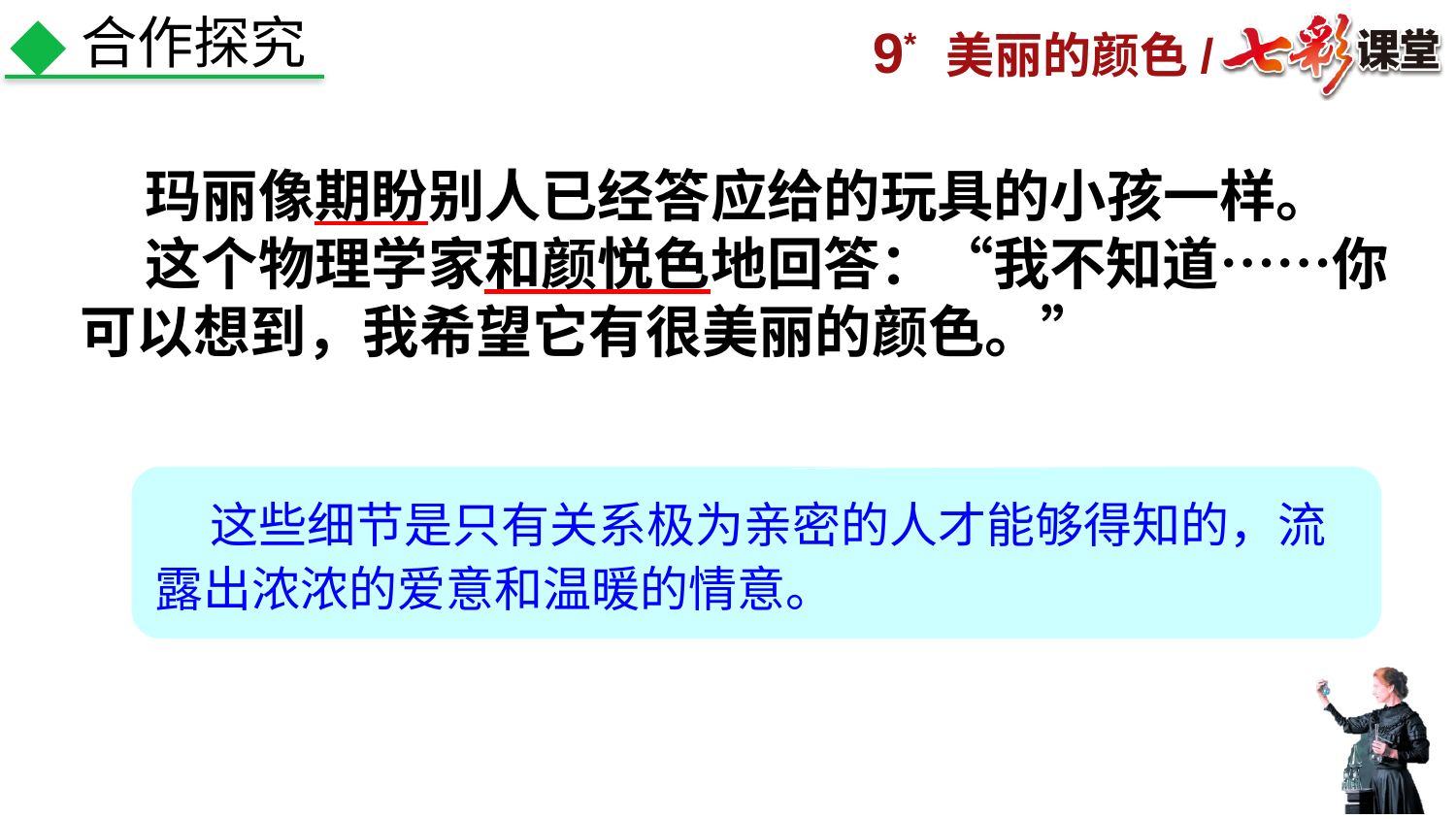

合作探究

    玛丽像期盼别人已经答应给的玩具的小孩一样。
    这个物理学家和颜悦色地回答：“我不知道……你可以想到，我希望它有很美丽的颜色。”

    这些细节是只有关系极为亲密的人才能够得知的，流露出浓浓的爱意和温暖的情意。